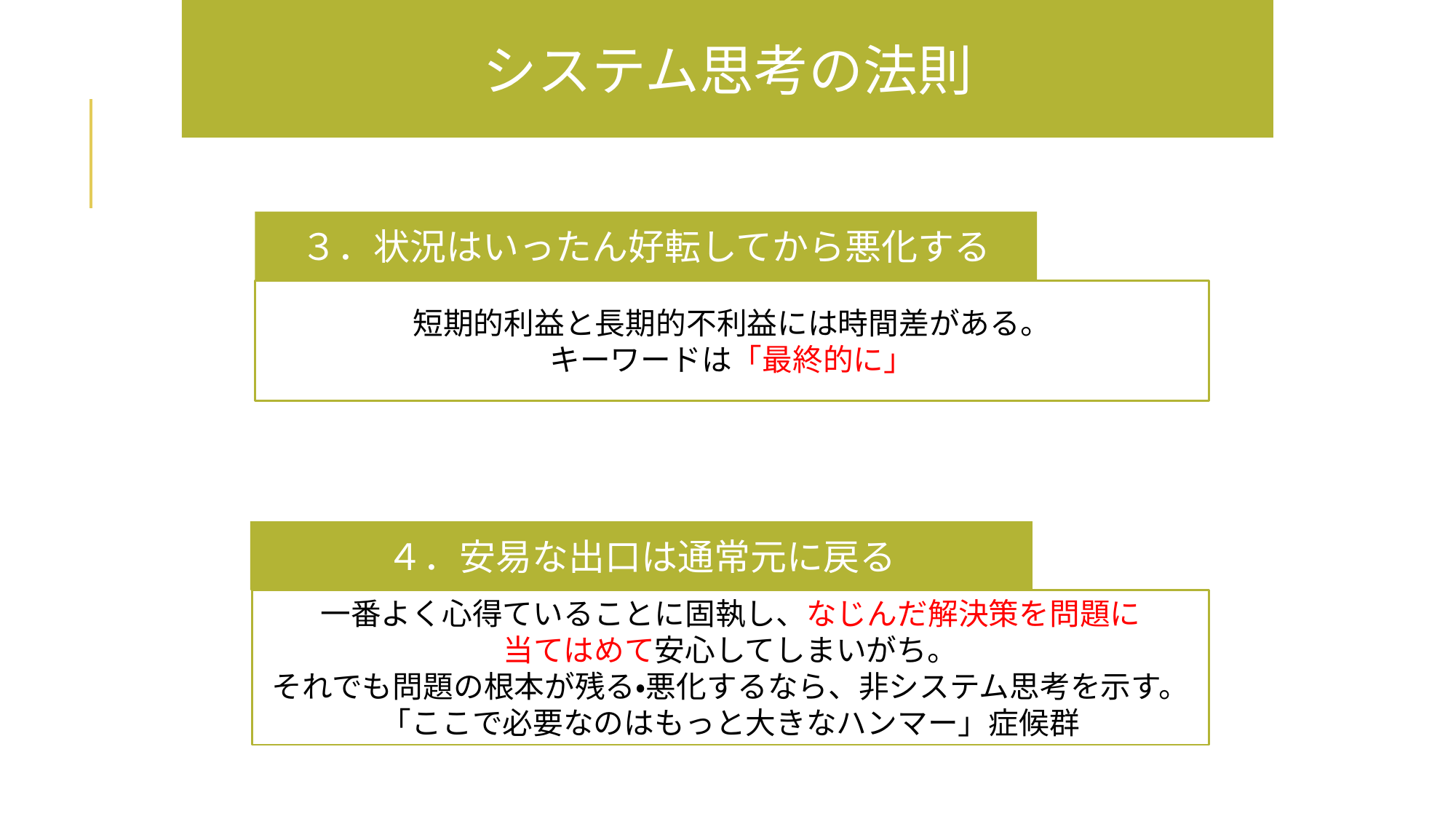

システム思考の法則
３．状況はいったん好転してから悪化する
短期的利益と長期的不利益には時間差がある。
キーワードは「最終的に」
４．安易な出口は通常元に戻る
一番よく心得ていることに固執し、なじんだ解決策を問題に
当てはめて安心してしまいがち。
それでも問題の根本が残る・悪化するなら、非システム思考を示す。
「ここで必要なのはもっと大きなハンマー」症候群